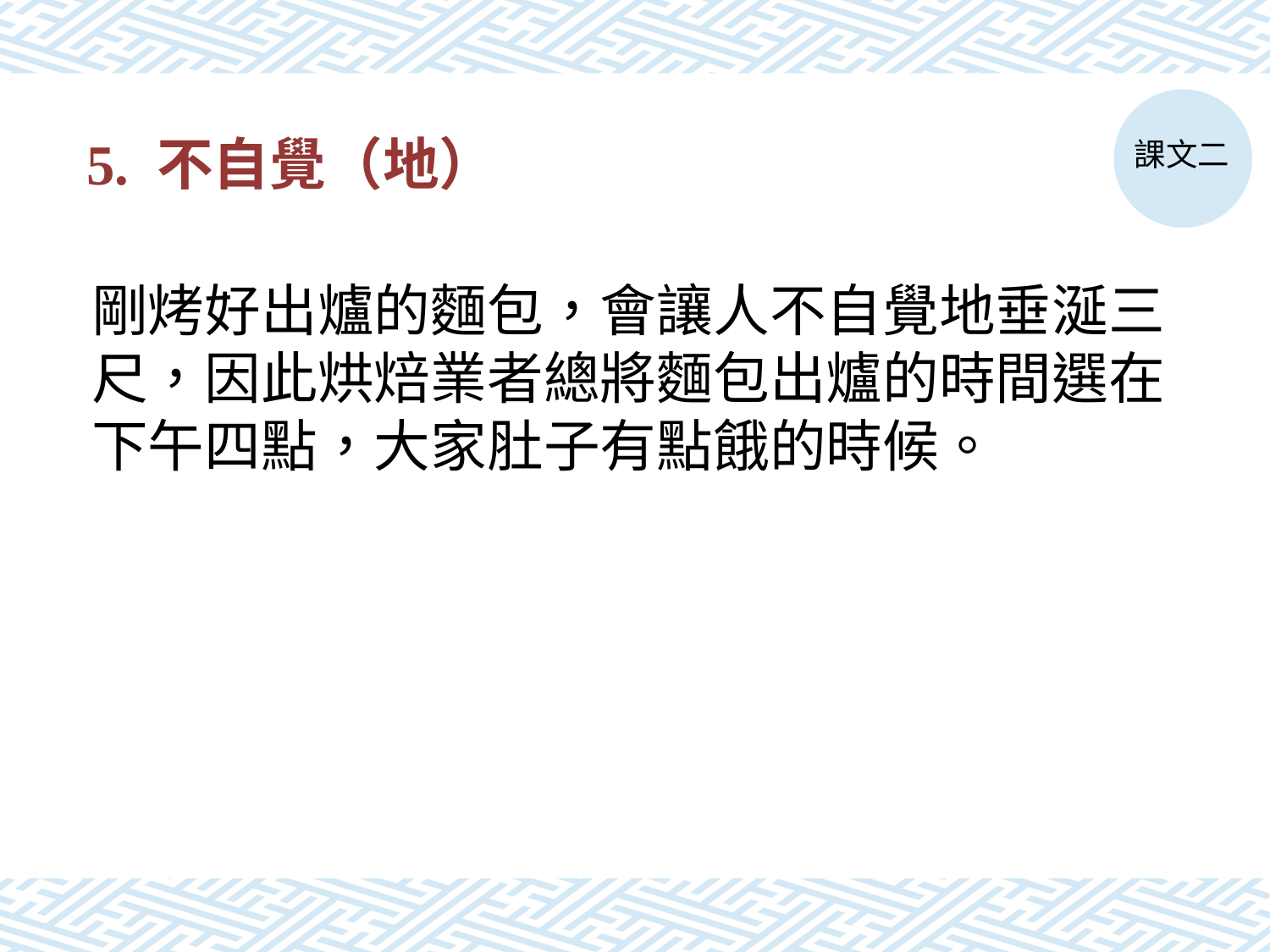

課文二
# 5. 不自覺（地）
剛烤好出爐的麵包，會讓人不自覺地垂涎三尺，因此烘焙業者總將麵包出爐的時間選在下午四點，大家肚子有點餓的時候。